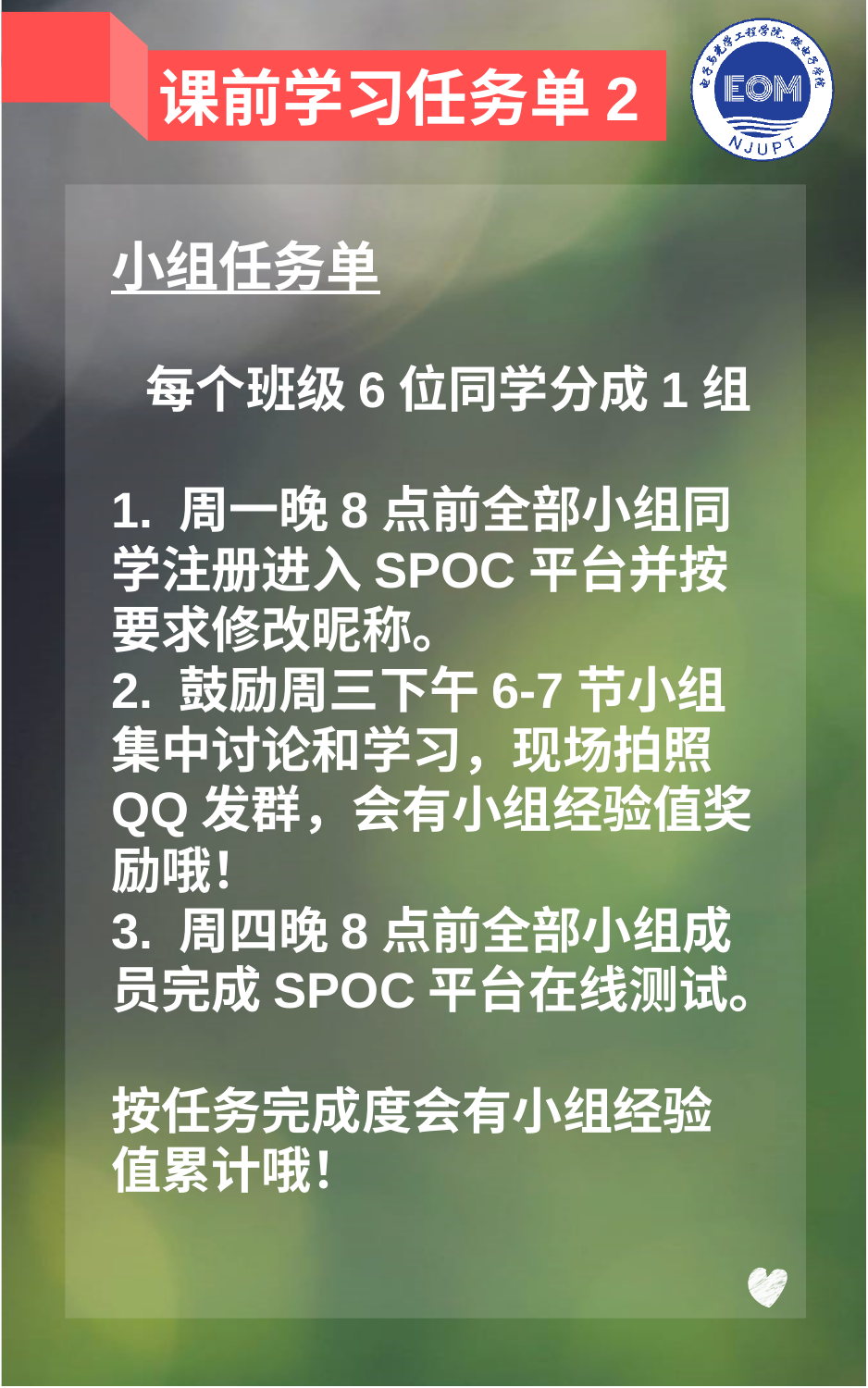

课前学习任务单2
小组任务单

  每个班级6位同学分成1组

1. 周一晚8点前全部小组同学注册进入SPOC平台并按要求修改昵称。
2. 鼓励周三下午6-7节小组集中讨论和学习，现场拍照QQ发群，会有小组经验值奖励哦！
3. 周四晚8点前全部小组成员完成SPOC平台在线测试。

按任务完成度会有小组经验值累计哦！